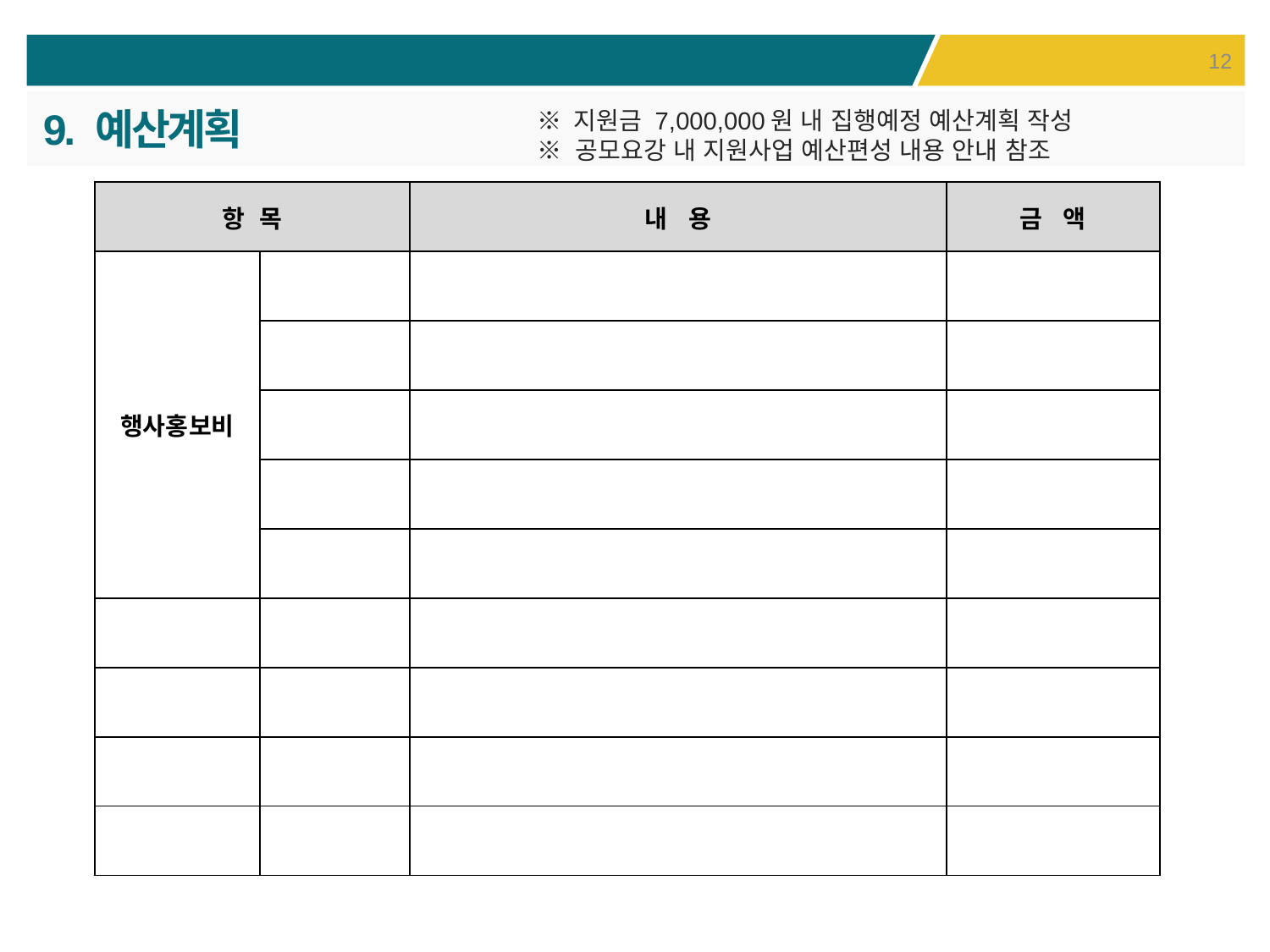

9. 예산계획
※ 지원금 7,000,000원 내 집행예정 예산계획 작성
※ 공모요강 내 지원사업 예산편성 내용 안내 참조
| 항 목 |  | 내 용 | 금 액 |
| --- | --- | --- | --- |
| 행사홍보비 |  |  |  |
|  |  |  |  |
|  |  |  |  |
|  |  |  |  |
|  |  |  |  |
|  |  |  |  |
|  |  |  |  |
|  |  |  |  |
|  |  |  |  |